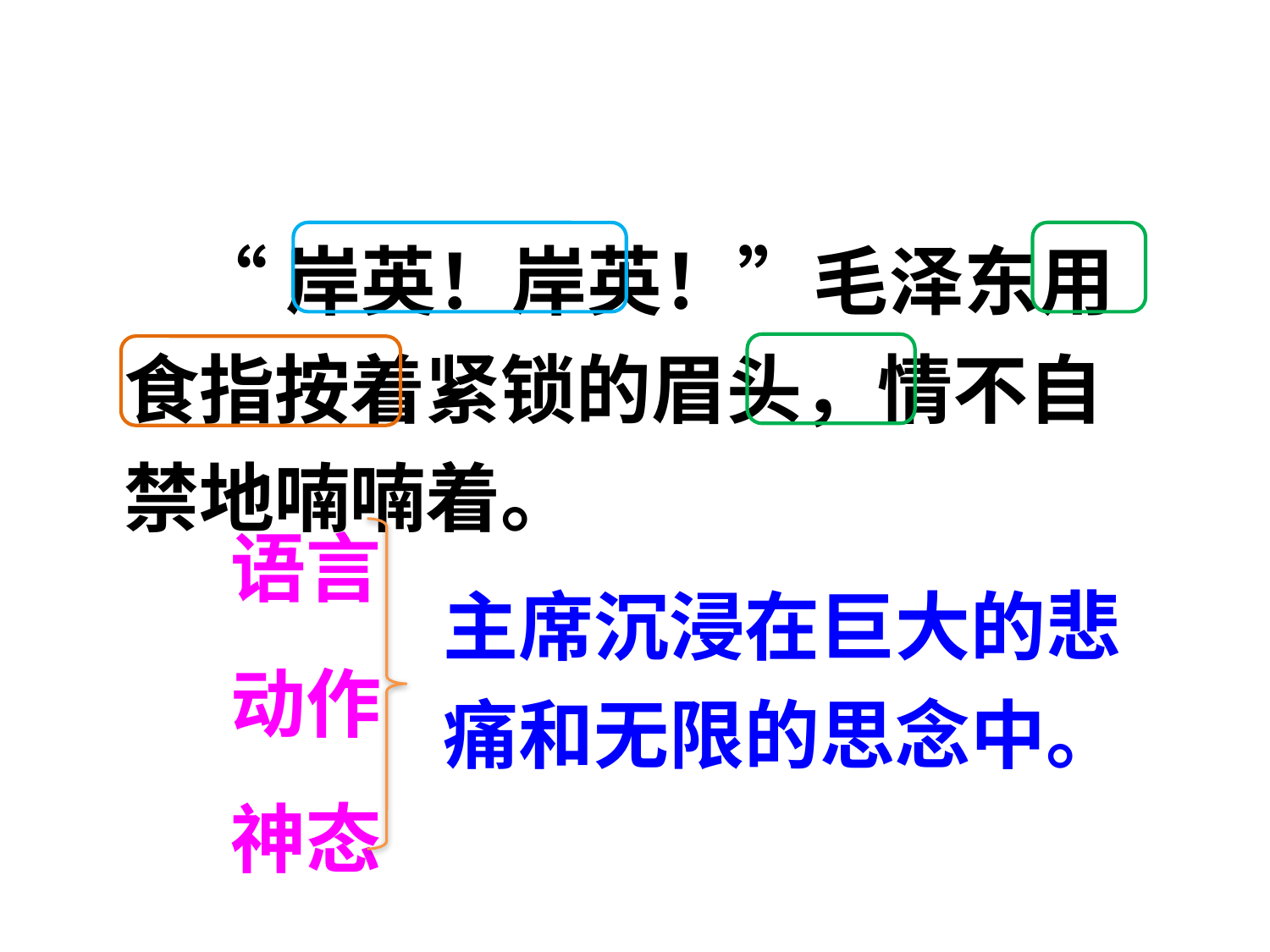

“岸英！岸英！”毛泽东用食指按着紧锁的眉头，情不自禁地喃喃着。

语言
动作
神态

主席沉浸在巨大的悲痛和无限的思念中。